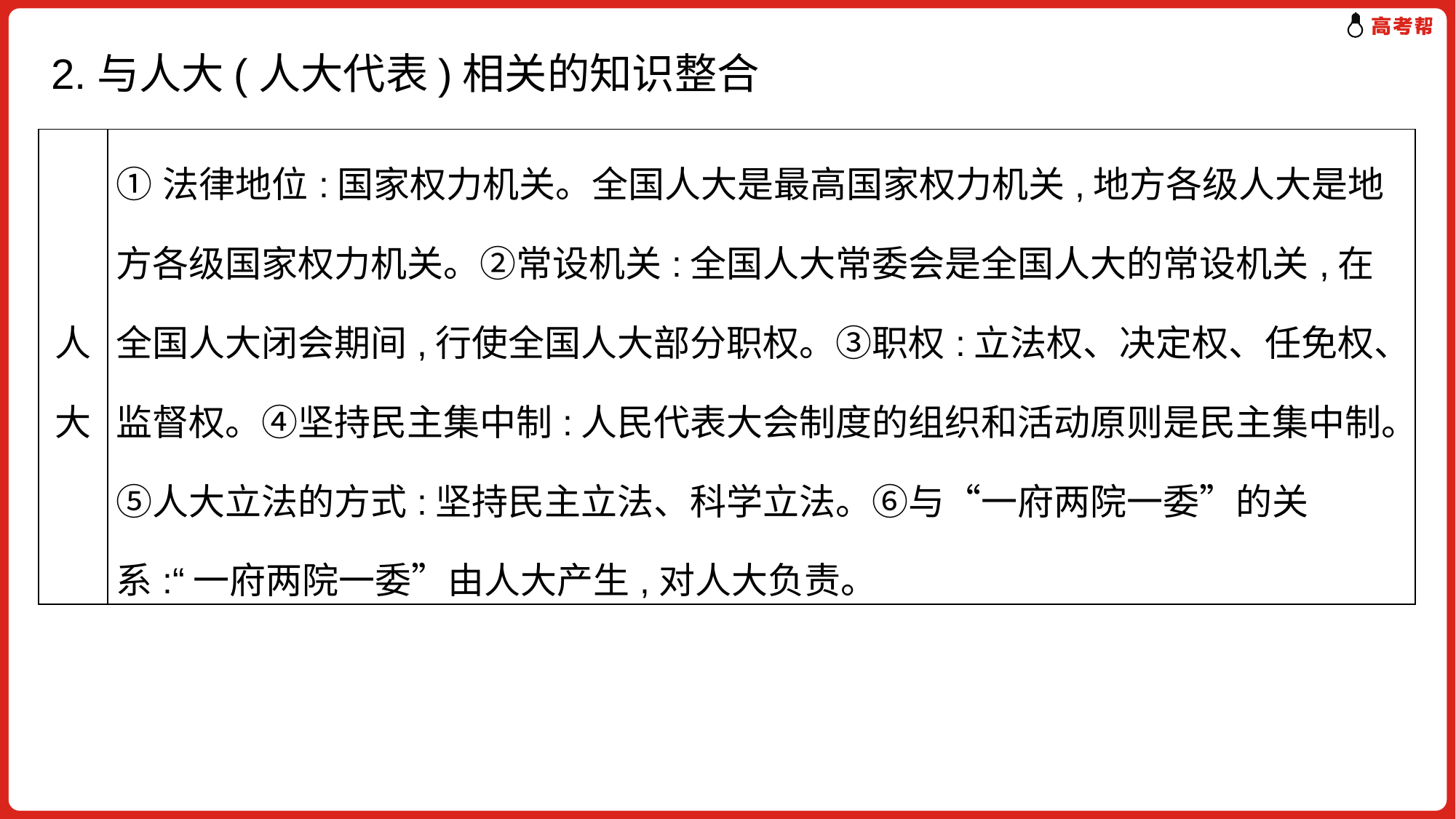

# 2.与人大(人大代表)相关的知识整合
| 人大 | ①法律地位:国家权力机关。全国人大是最高国家权力机关,地方各级人大是地方各级国家权力机关。②常设机关:全国人大常委会是全国人大的常设机关,在全国人大闭会期间,行使全国人大部分职权。③职权:立法权、决定权、任免权、监督权。④坚持民主集中制:人民代表大会制度的组织和活动原则是民主集中制。⑤人大立法的方式:坚持民主立法、科学立法。⑥与“一府两院一委”的关系:“一府两院一委”由人大产生,对人大负责。 |
| --- | --- |